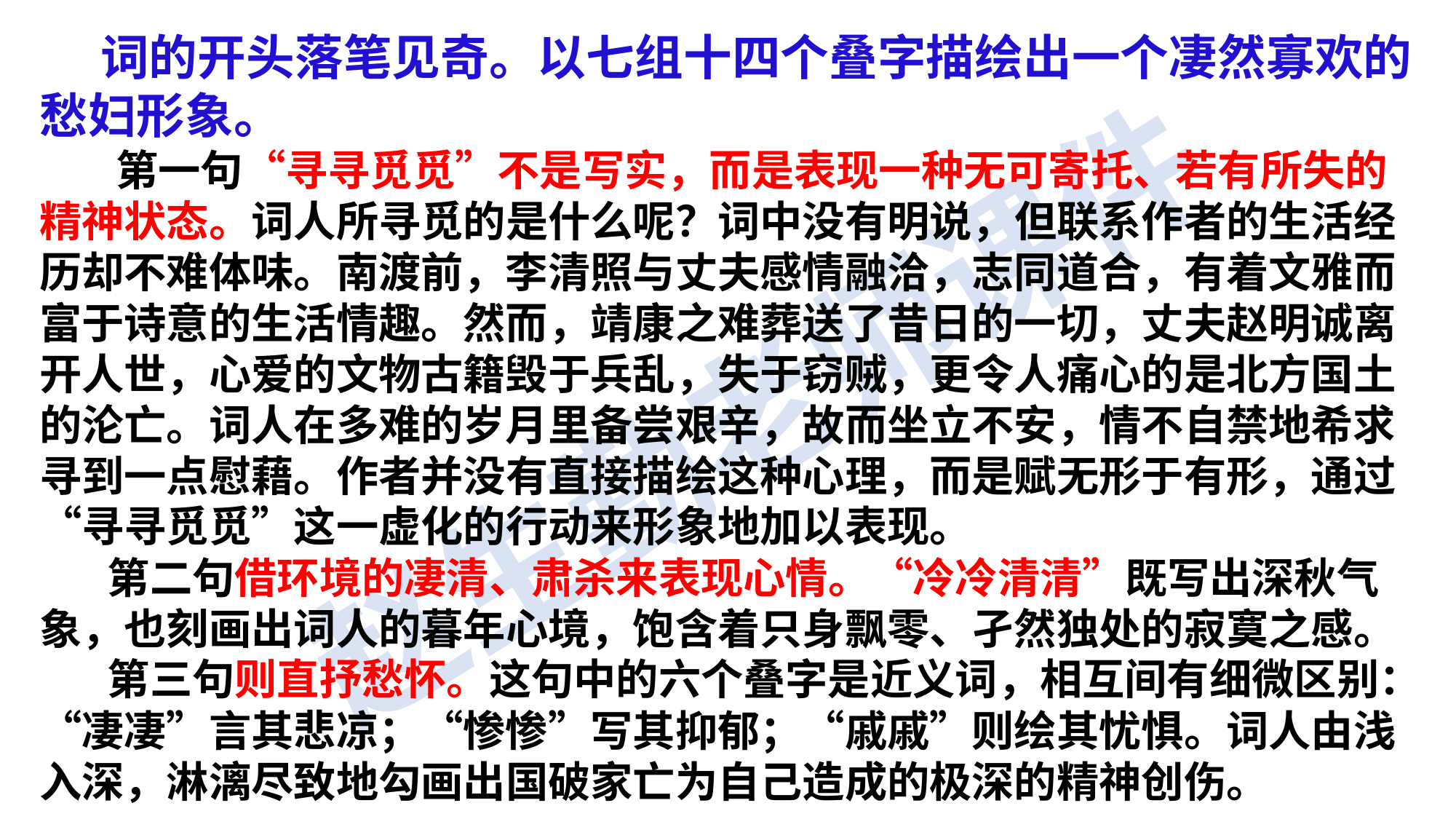

词的开头落笔见奇。以七组十四个叠字描绘出一个凄然寡欢的愁妇形象。
          第一句“寻寻觅觅”不是写实，而是表现一种无可寄托、若有所失的精神状态。词人所寻觅的是什么呢？词中没有明说，但联系作者的生活经历却不难体味。南渡前，李清照与丈夫感情融洽，志同道合，有着文雅而富于诗意的生活情趣。然而，靖康之难葬送了昔日的一切，丈夫赵明诚离开人世，心爱的文物古籍毁于兵乱，失于窃贼，更令人痛心的是北方国土的沦亡。词人在多难的岁月里备尝艰辛，故而坐立不安，情不自禁地希求寻到一点慰藉。作者并没有直接描绘这种心理，而是赋无形于有形，通过“寻寻觅觅”这一虚化的行动来形象地加以表现。
      第二句借环境的凄清、肃杀来表现心情。“冷冷清清”既写出深秋气象，也刻画出词人的暮年心境，饱含着只身飘零、孑然独处的寂寞之感。
      第三句则直抒愁怀。这句中的六个叠字是近义词，相互间有细微区别：“凄凄”言其悲凉；“惨惨”写其抑郁；“戚戚”则绘其忧惧。词人由浅入深，淋漓尽致地勾画出国破家亡为自己造成的极深的精神创伤。